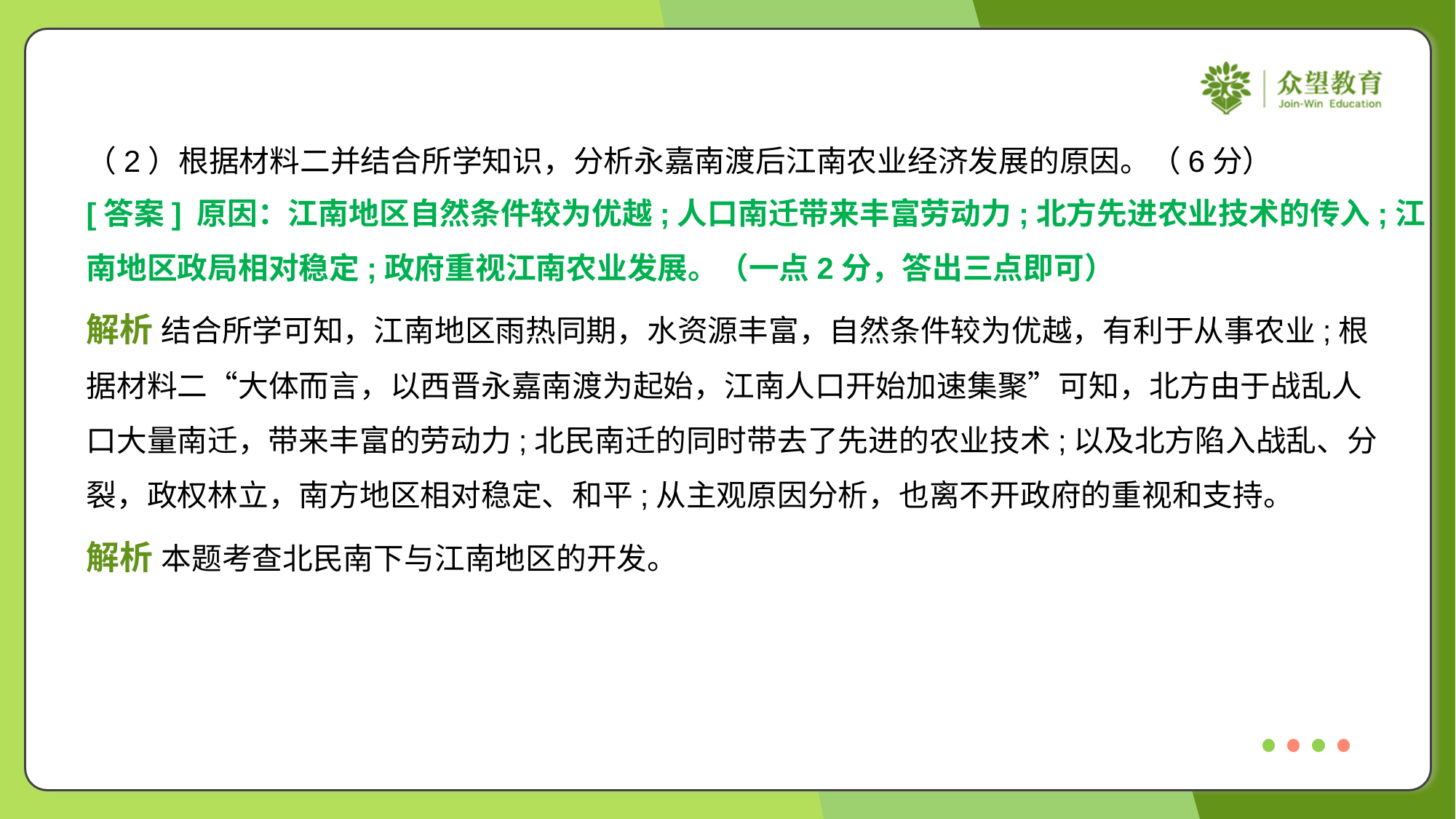

（2）根据材料二并结合所学知识，分析永嘉南渡后江南农业经济发展的原因。（6分）
[答案] 原因：江南地区自然条件较为优越;人口南迁带来丰富劳动力;北方先进农业技术的传入;江
南地区政局相对稳定;政府重视江南农业发展。（一点2分，答出三点即可）
解析 结合所学可知，江南地区雨热同期，水资源丰富，自然条件较为优越，有利于从事农业;根
据材料二“大体而言，以西晋永嘉南渡为起始，江南人口开始加速集聚”可知，北方由于战乱人
口大量南迁，带来丰富的劳动力;北民南迁的同时带去了先进的农业技术;以及北方陷入战乱、分
裂，政权林立，南方地区相对稳定、和平;从主观原因分析，也离不开政府的重视和支持。
解析 本题考查北民南下与江南地区的开发。